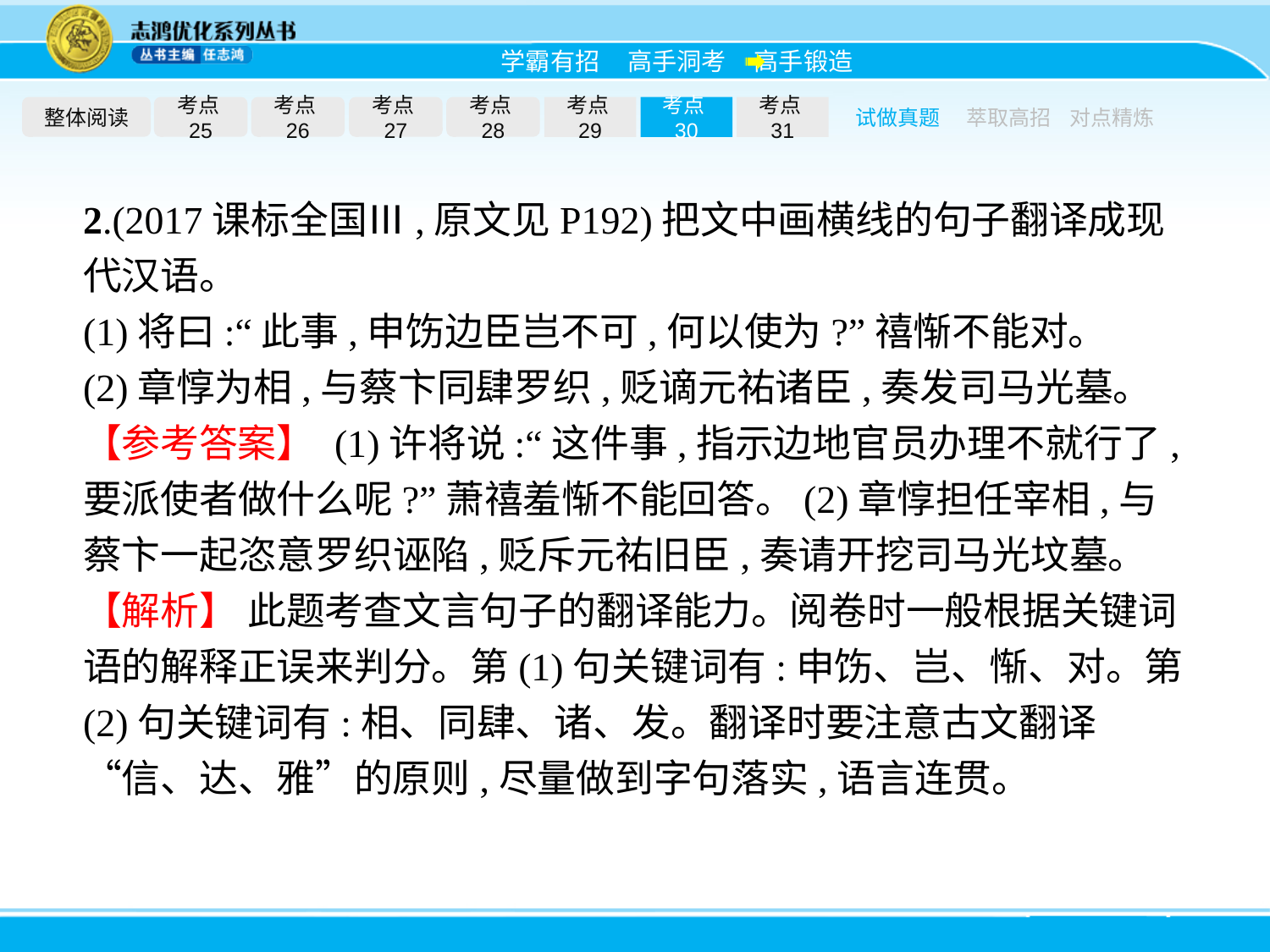

整体阅读
考点25
考点26
考点27
考点28
考点29
考点30
考点31
试做真题
萃取高招
对点精炼
2.(2017课标全国Ⅲ,原文见P192)把文中画横线的句子翻译成现代汉语。
(1)将曰:“此事,申饬边臣岂不可,何以使为?”禧惭不能对。
(2)章惇为相,与蔡卞同肆罗织,贬谪元祐诸臣,奏发司马光墓。
【参考答案】 (1)许将说:“这件事,指示边地官员办理不就行了,要派使者做什么呢?”萧禧羞惭不能回答。(2)章惇担任宰相,与蔡卞一起恣意罗织诬陷,贬斥元祐旧臣,奏请开挖司马光坟墓。
【解析】 此题考查文言句子的翻译能力。阅卷时一般根据关键词语的解释正误来判分。第(1)句关键词有:申饬、岂、惭、对。第(2)句关键词有:相、同肆、诸、发。翻译时要注意古文翻译“信、达、雅”的原则,尽量做到字句落实,语言连贯。